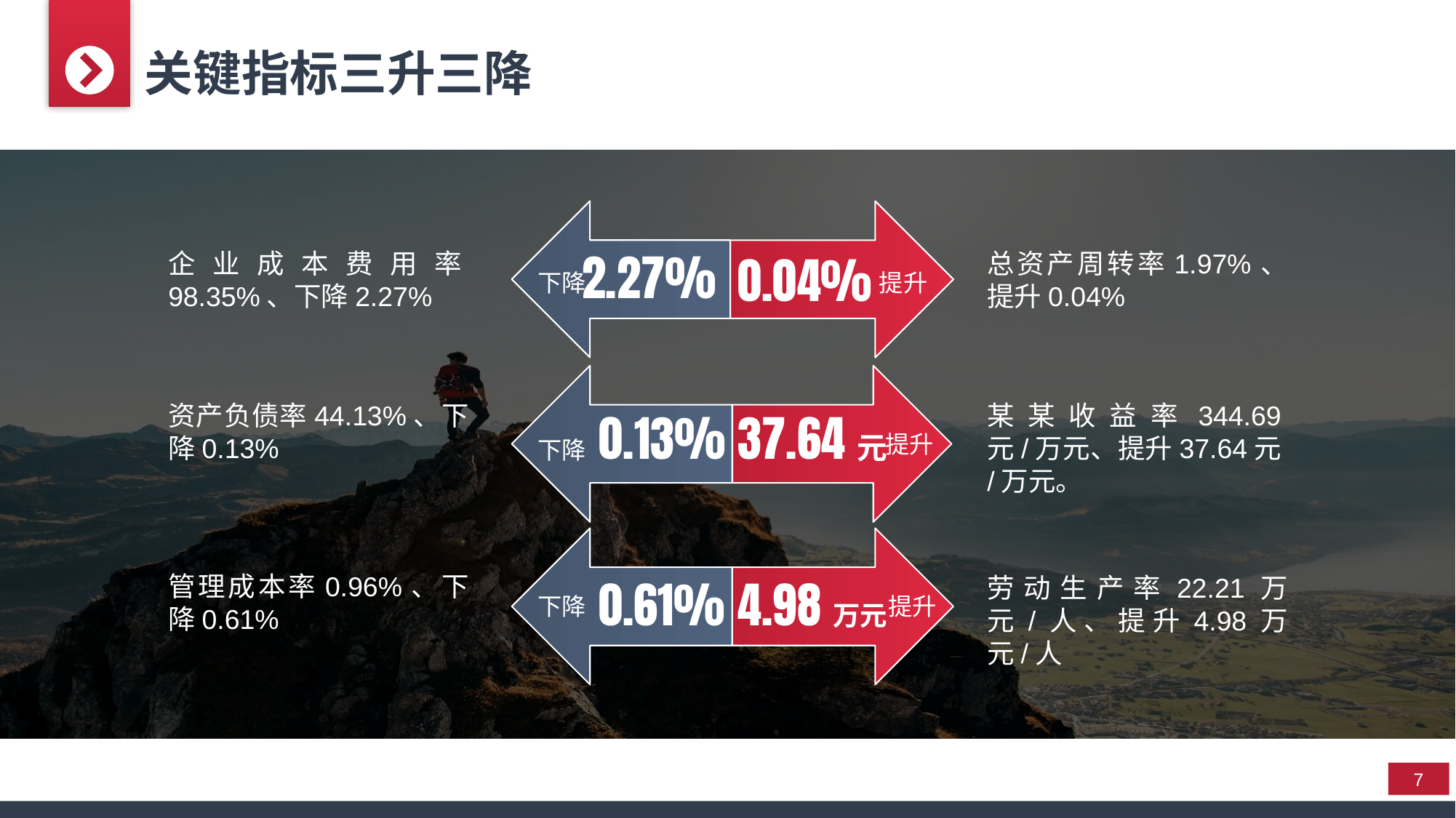

关键指标三升三降

总资产周转率1.97%、提升0.04%
企业成本费用率98.35%、下降2.27%
2.27%
0.04%
提升
下降

资产负债率44.13%、下降0.13%
某某收益率344.69元/万元、提升37.64元/万元。
37.64元
0.13%
提升
下降

管理成本率0.96%、下降0.61%
劳动生产率22.21万元/人、提升4.98万元/人
4.98万元
0.61%
提升
下降